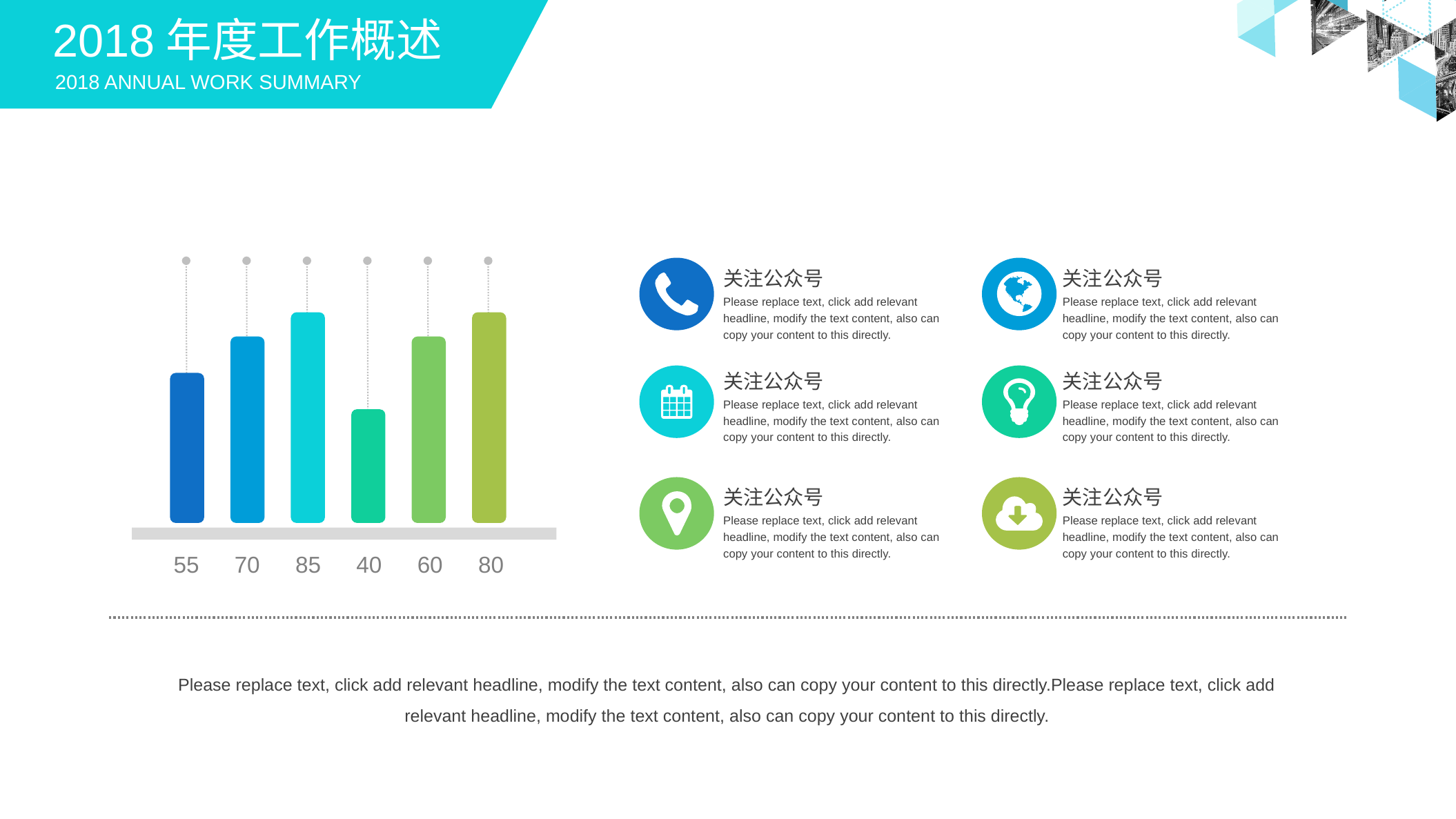

2018年度工作概述
2018 ANNUAL WORK SUMMARY

关注公众号
Please replace text, click add relevant headline, modify the text content, also can copy your content to this directly.
关注公众号
Please replace text, click add relevant headline, modify the text content, also can copy your content to this directly.
关注公众号
Please replace text, click add relevant headline, modify the text content, also can copy your content to this directly.
关注公众号
Please replace text, click add relevant headline, modify the text content, also can copy your content to this directly.

关注公众号
Please replace text, click add relevant headline, modify the text content, also can copy your content to this directly.
关注公众号
Please replace text, click add relevant headline, modify the text content, also can copy your content to this directly.

55
70
85
40
60
80
Please replace text, click add relevant headline, modify the text content, also can copy your content to this directly.Please replace text, click add relevant headline, modify the text content, also can copy your content to this directly.